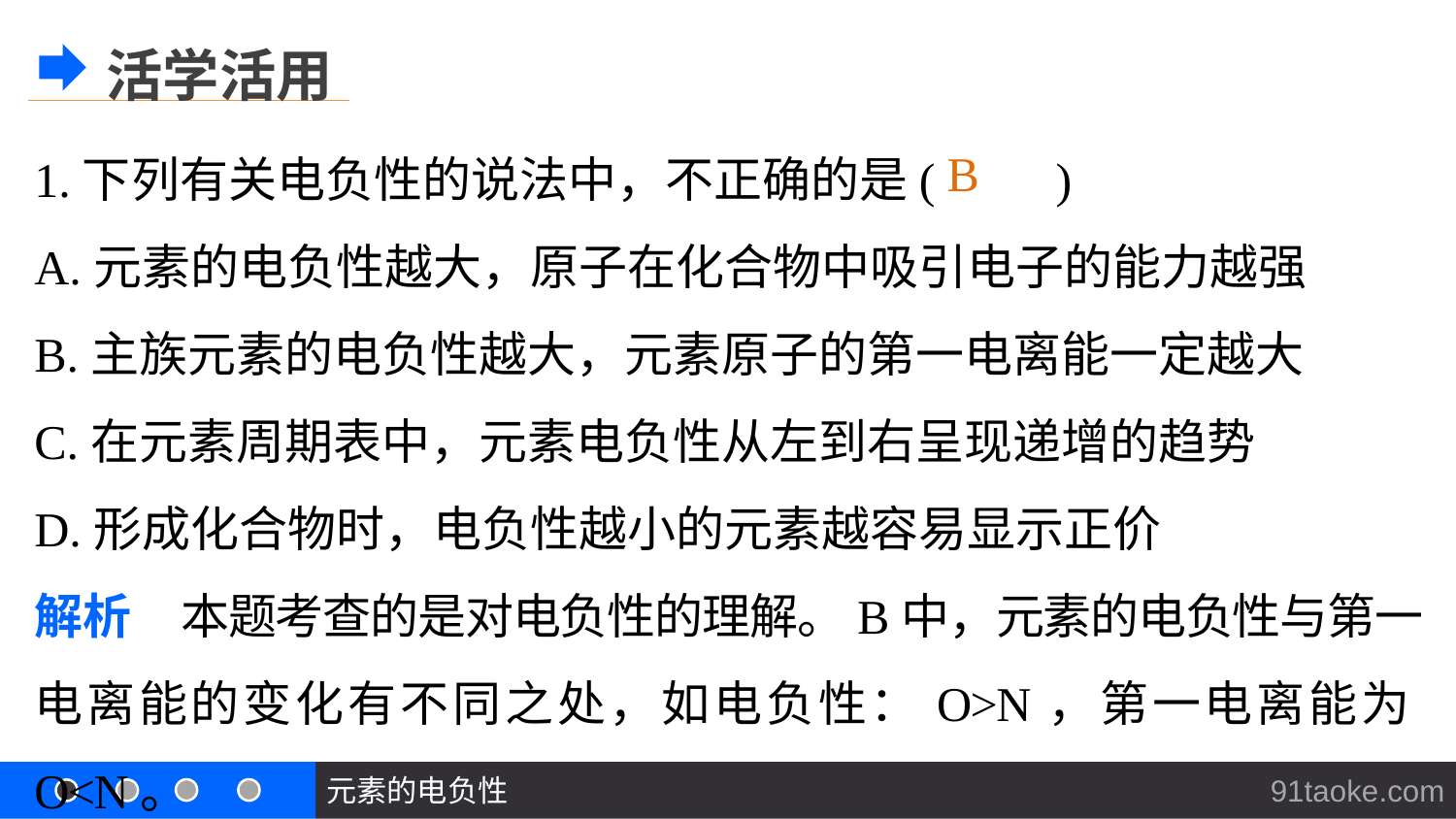

活学活用

1.下列有关电负性的说法中，不正确的是(　　)
A.元素的电负性越大，原子在化合物中吸引电子的能力越强
B.主族元素的电负性越大，元素原子的第一电离能一定越大
C.在元素周期表中，元素电负性从左到右呈现递增的趋势
D.形成化合物时，电负性越小的元素越容易显示正价
解析　本题考查的是对电负性的理解。B中，元素的电负性与第一电离能的变化有不同之处，如电负性：O>N，第一电离能为O<N。
B